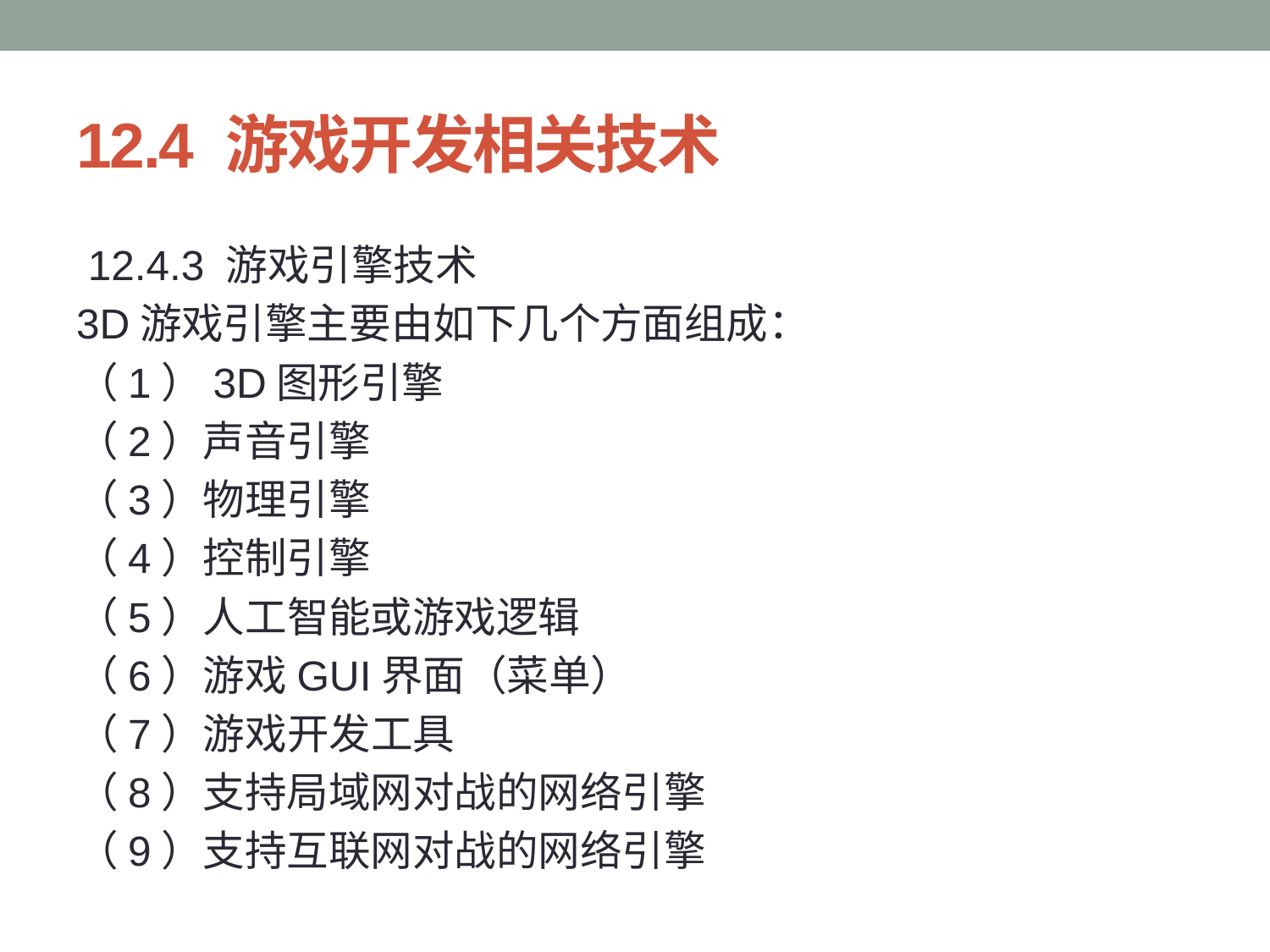

# 12.4 游戏开发相关技术
 12.4.3 游戏引擎技术
3D游戏引擎主要由如下几个方面组成：
（1）3D图形引擎
（2）声音引擎
（3）物理引擎
（4）控制引擎
（5）人工智能或游戏逻辑
（6）游戏GUI界面（菜单）
（7）游戏开发工具
（8）支持局域网对战的网络引擎
（9）支持互联网对战的网络引擎